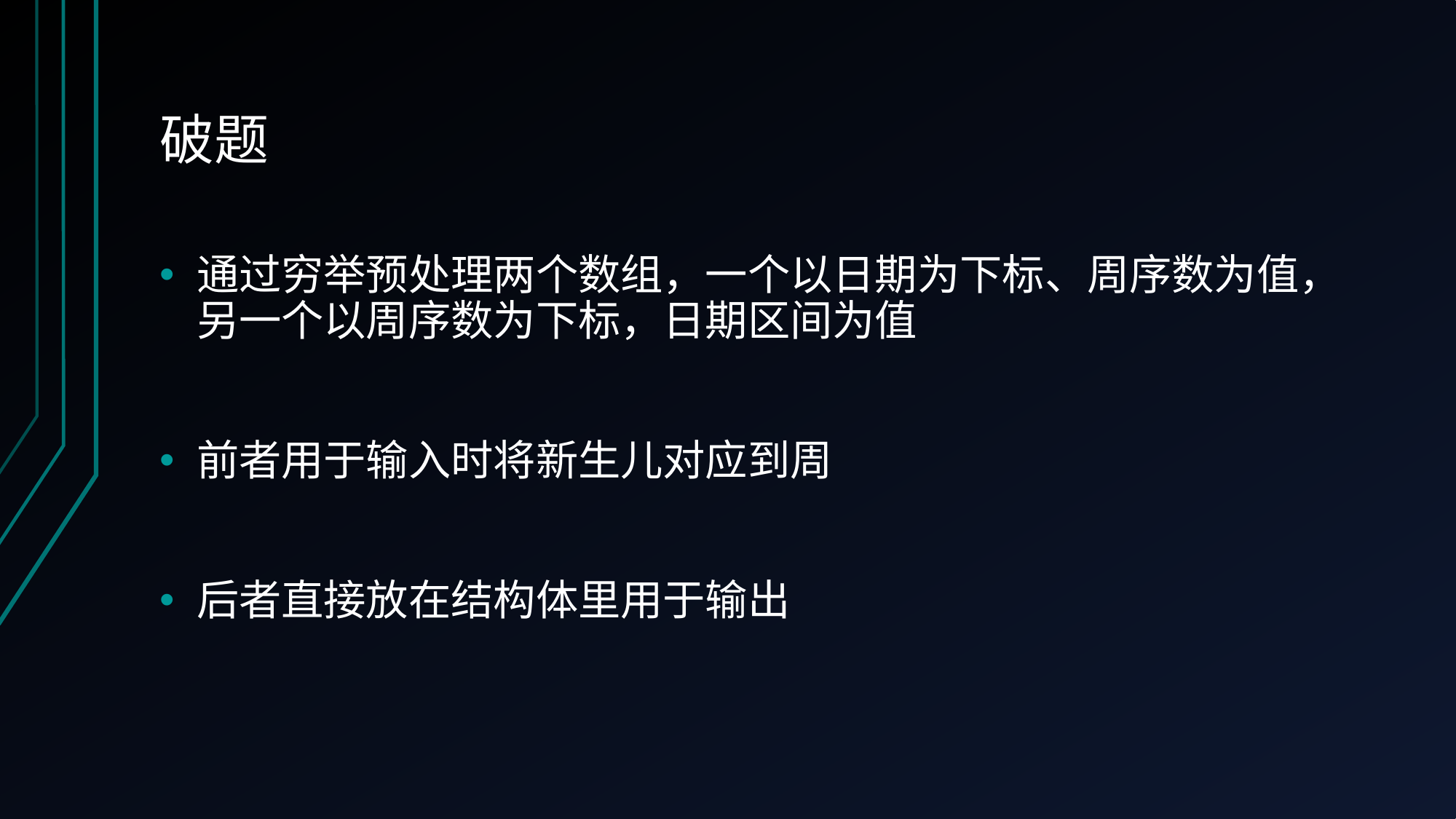

# 破题
通过穷举预处理两个数组，一个以日期为下标、周序数为值，另一个以周序数为下标，日期区间为值

前者用于输入时将新生儿对应到周

后者直接放在结构体里用于输出